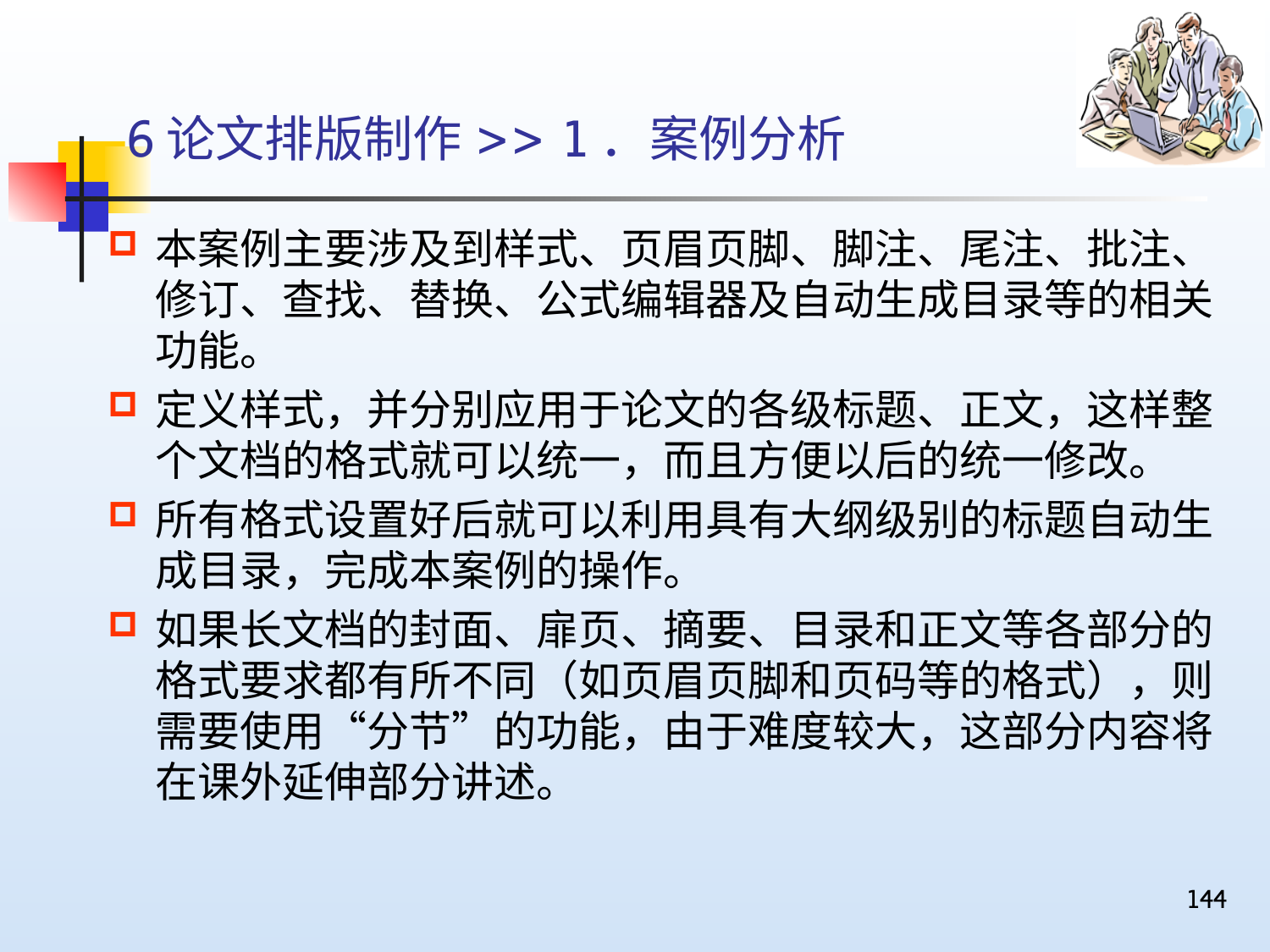

# 6论文排版制作>> 1．案例分析
本案例主要涉及到样式、页眉页脚、脚注、尾注、批注、修订、查找、替换、公式编辑器及自动生成目录等的相关功能。
定义样式，并分别应用于论文的各级标题、正文，这样整个文档的格式就可以统一，而且方便以后的统一修改。
所有格式设置好后就可以利用具有大纲级别的标题自动生成目录，完成本案例的操作。
如果长文档的封面、扉页、摘要、目录和正文等各部分的格式要求都有所不同（如页眉页脚和页码等的格式），则需要使用“分节”的功能，由于难度较大，这部分内容将在课外延伸部分讲述。
144